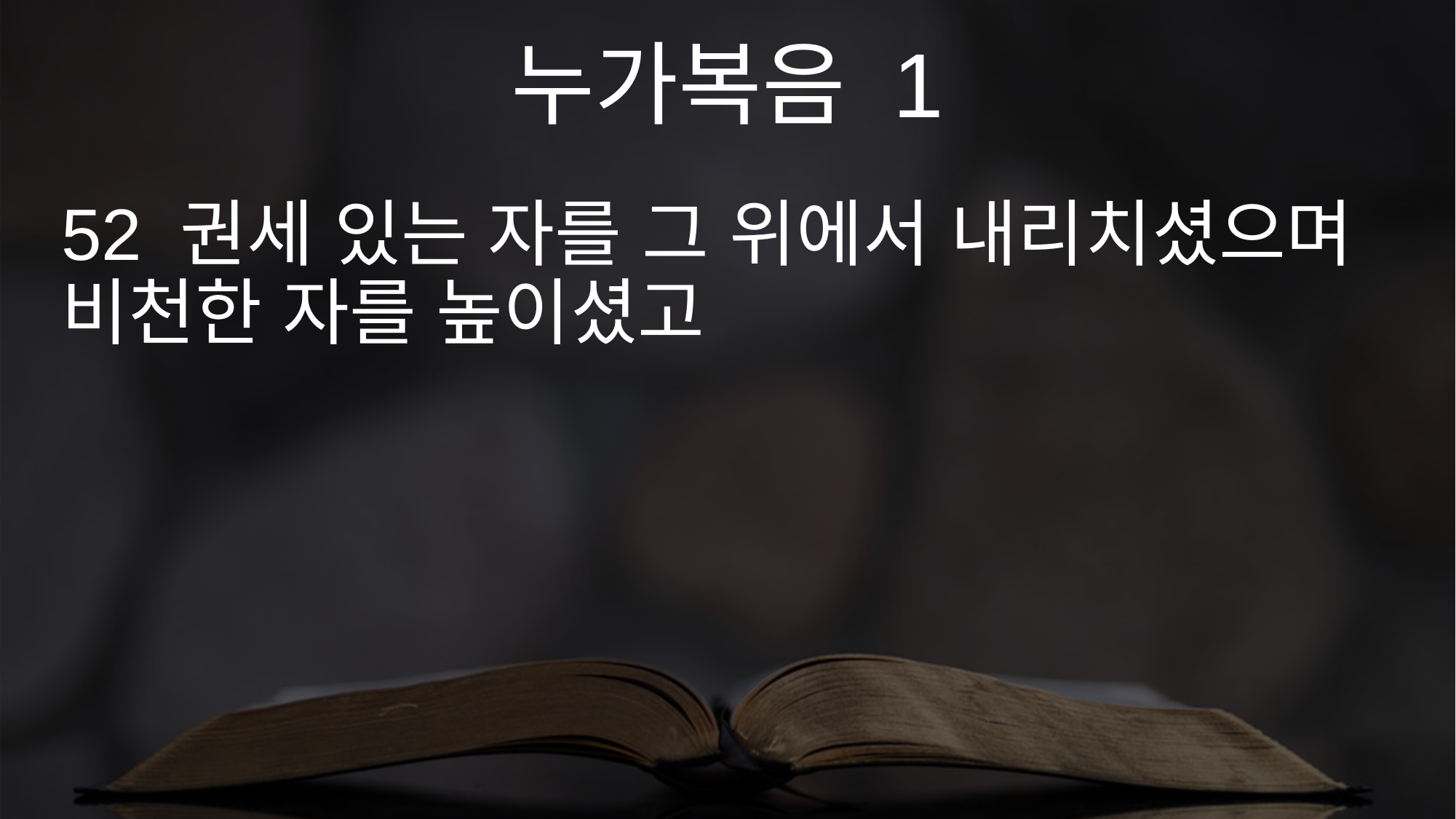

누가복음 1
52 권세 있는 자를 그 위에서 내리치셨으며 비천한 자를 높이셨고